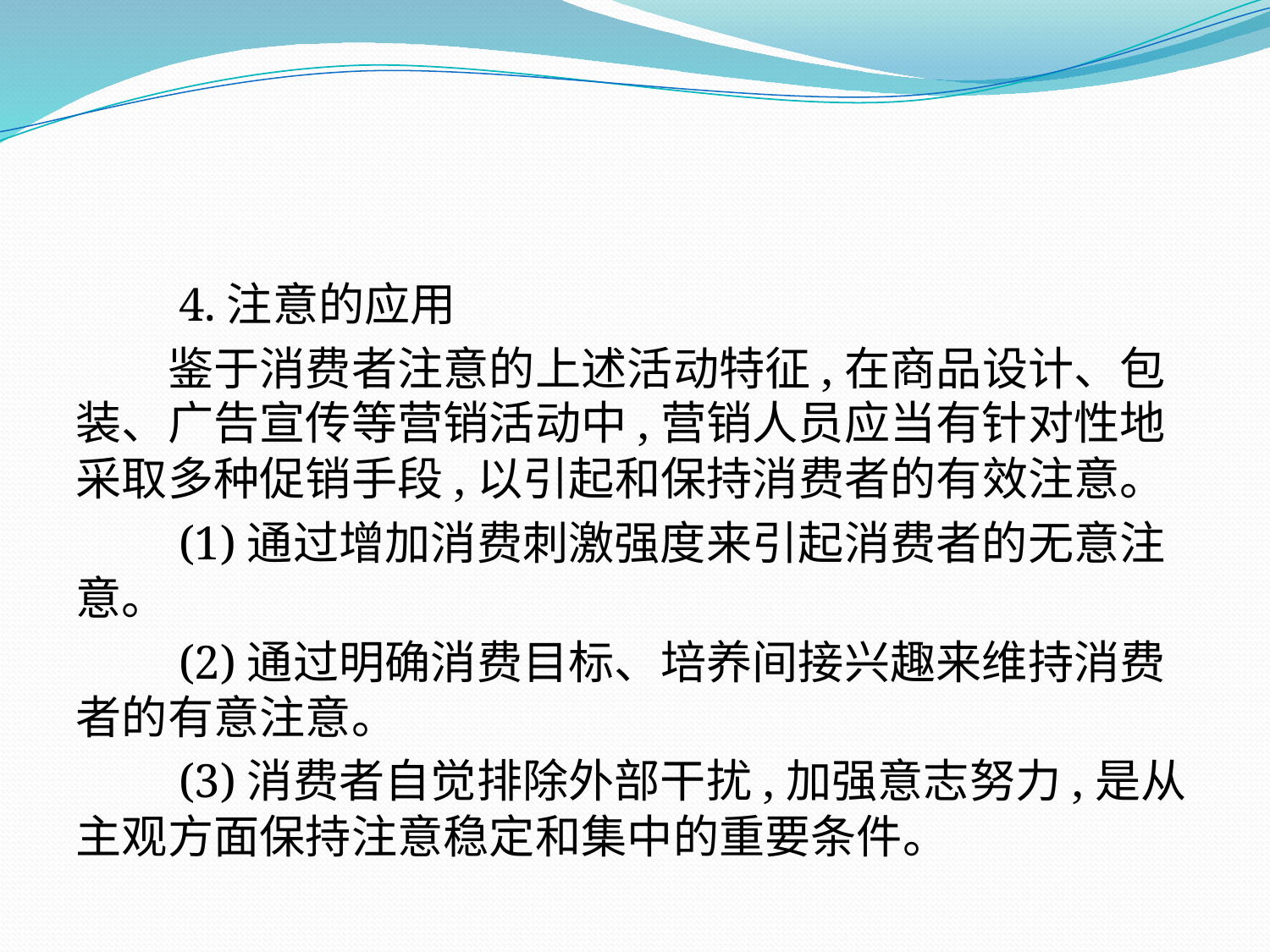

4.注意的应用
　　鉴于消费者注意的上述活动特征,在商品设计、包装、广告宣传等营销活动中,营销人员应当有针对性地采取多种促销手段,以引起和保持消费者的有效注意。
　　(1)通过增加消费刺激强度来引起消费者的无意注意。
　　(2)通过明确消费目标、培养间接兴趣来维持消费者的有意注意。
　　(3)消费者自觉排除外部干扰,加强意志努力,是从主观方面保持注意稳定和集中的重要条件。